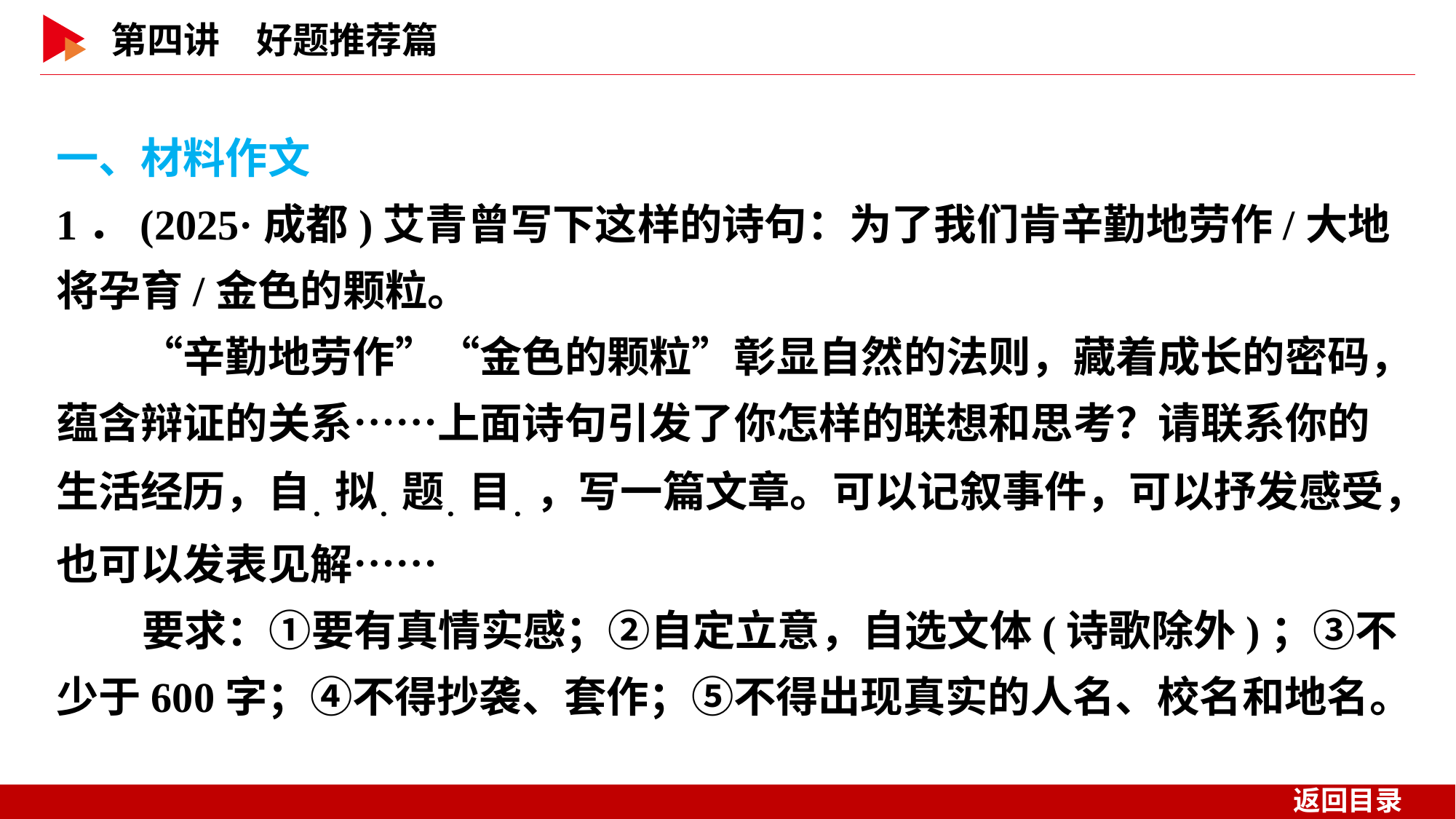

一、材料作文
1．(2025·成都)艾青曾写下这样的诗句：为了我们肯辛勤地劳作/大地将孕育/金色的颗粒。
　　“辛勤地劳作”“金色的颗粒”彰显自然的法则，藏着成长的密码，蕴含辩证的关系……上面诗句引发了你怎样的联想和思考？请联系你的生活经历，自．拟．题．目．，写一篇文章。可以记叙事件，可以抒发感受，也可以发表见解……
要求：①要有真情实感；②自定立意，自选文体(诗歌除外)；③不少于600字；④不得抄袭、套作；⑤不得出现真实的人名、校名和地名。